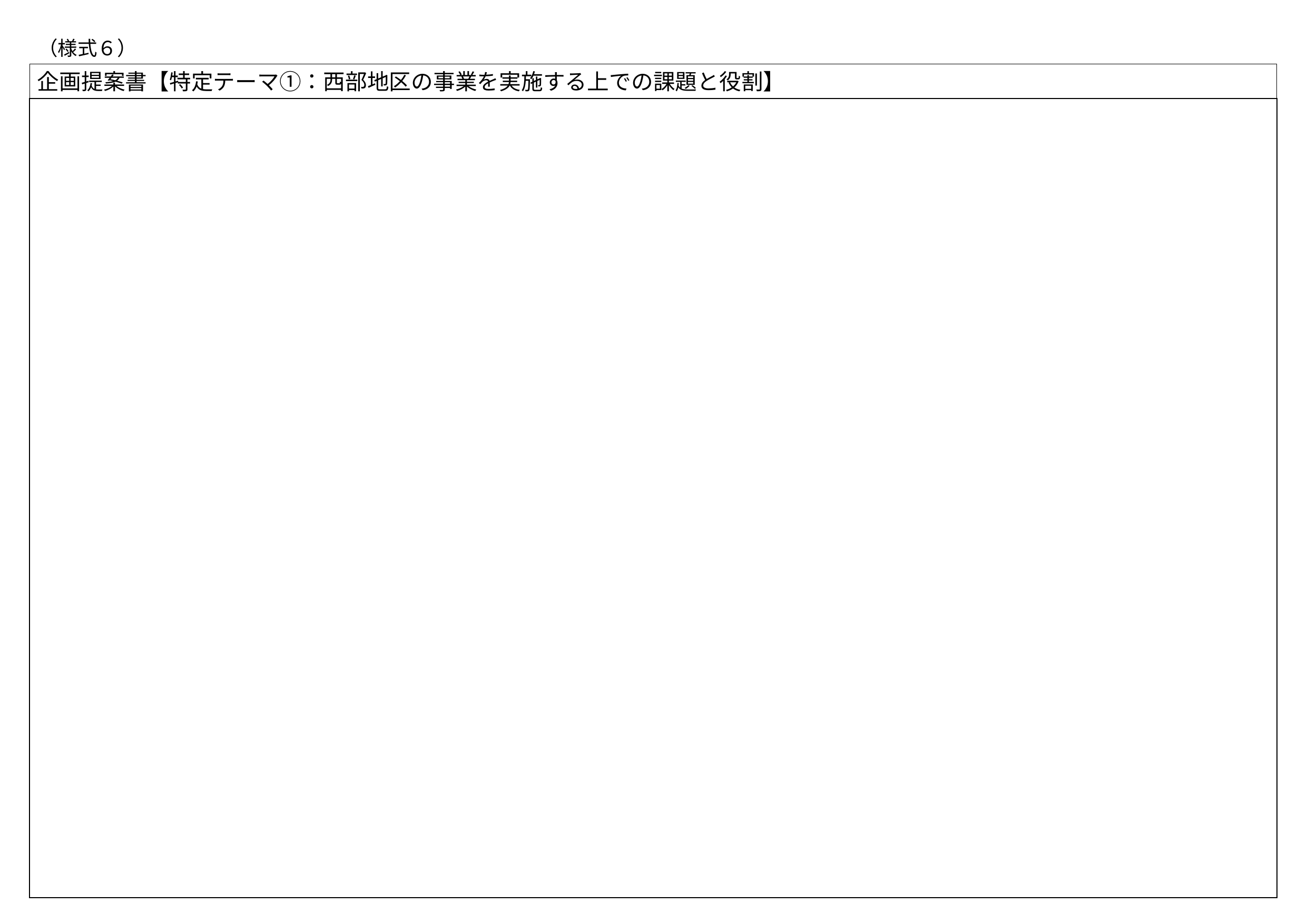

（様式６）
企画提案書【特定テーマ①：西部地区の事業を実施する上での課題と役割】